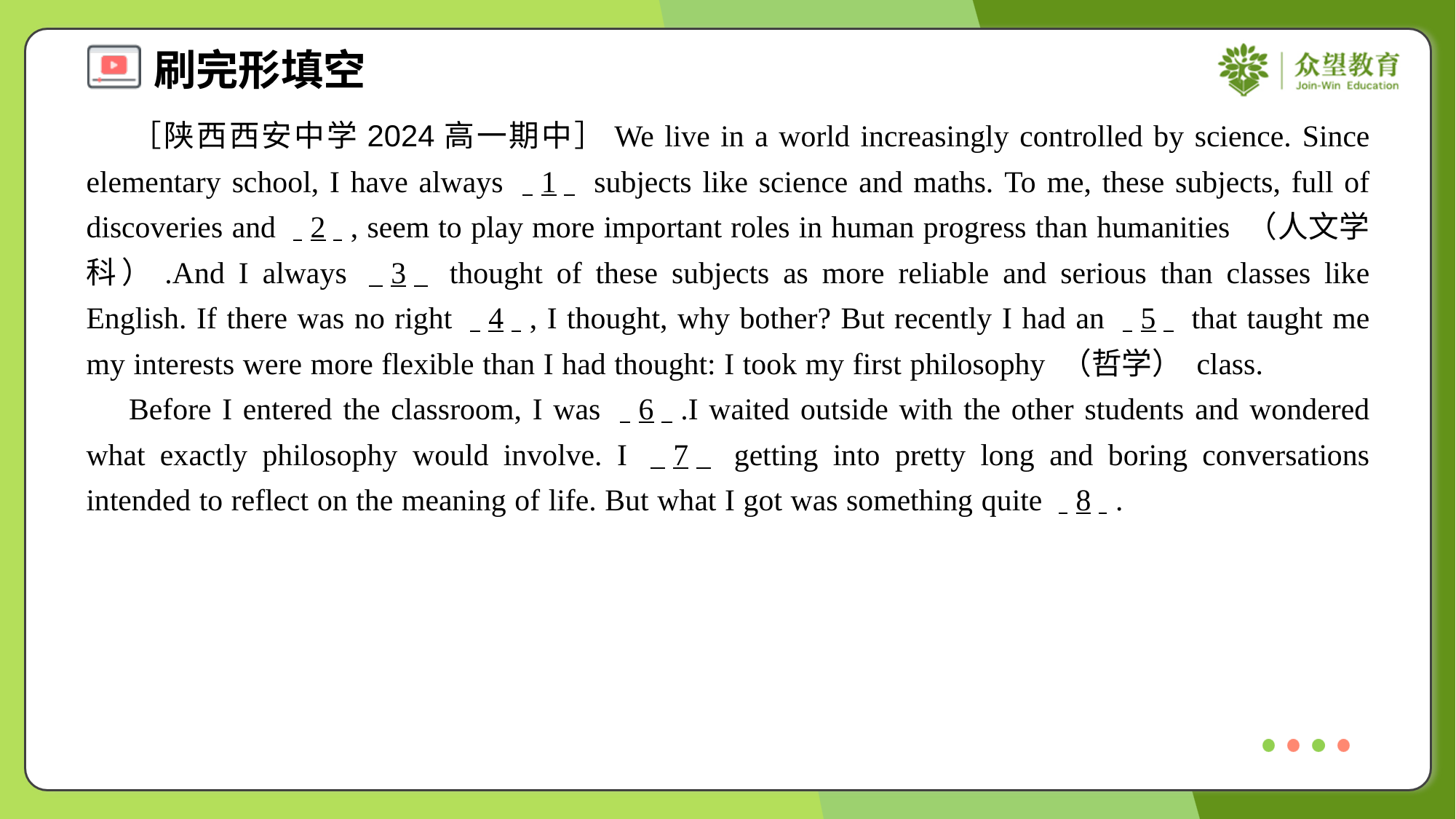

［陕西西安中学2024高一期中］We live in a world increasingly controlled by science. Since elementary school, I have always . .1. . subjects like science and maths. To me, these subjects, full of discoveries and . .2. ., seem to play more important roles in human progress than humanities （人文学科）.And I always . .3. . thought of these subjects as more reliable and serious than classes like English. If there was no right . .4. ., I thought, why bother? But recently I had an . .5. . that taught me my interests were more flexible than I had thought: I took my first philosophy （哲学） class.
    Before I entered the classroom, I was . .6. ..I waited outside with the other students and wondered what exactly philosophy would involve. I . .7. . getting into pretty long and boring conversations intended to reflect on the meaning of life. But what I got was something quite . .8. ..